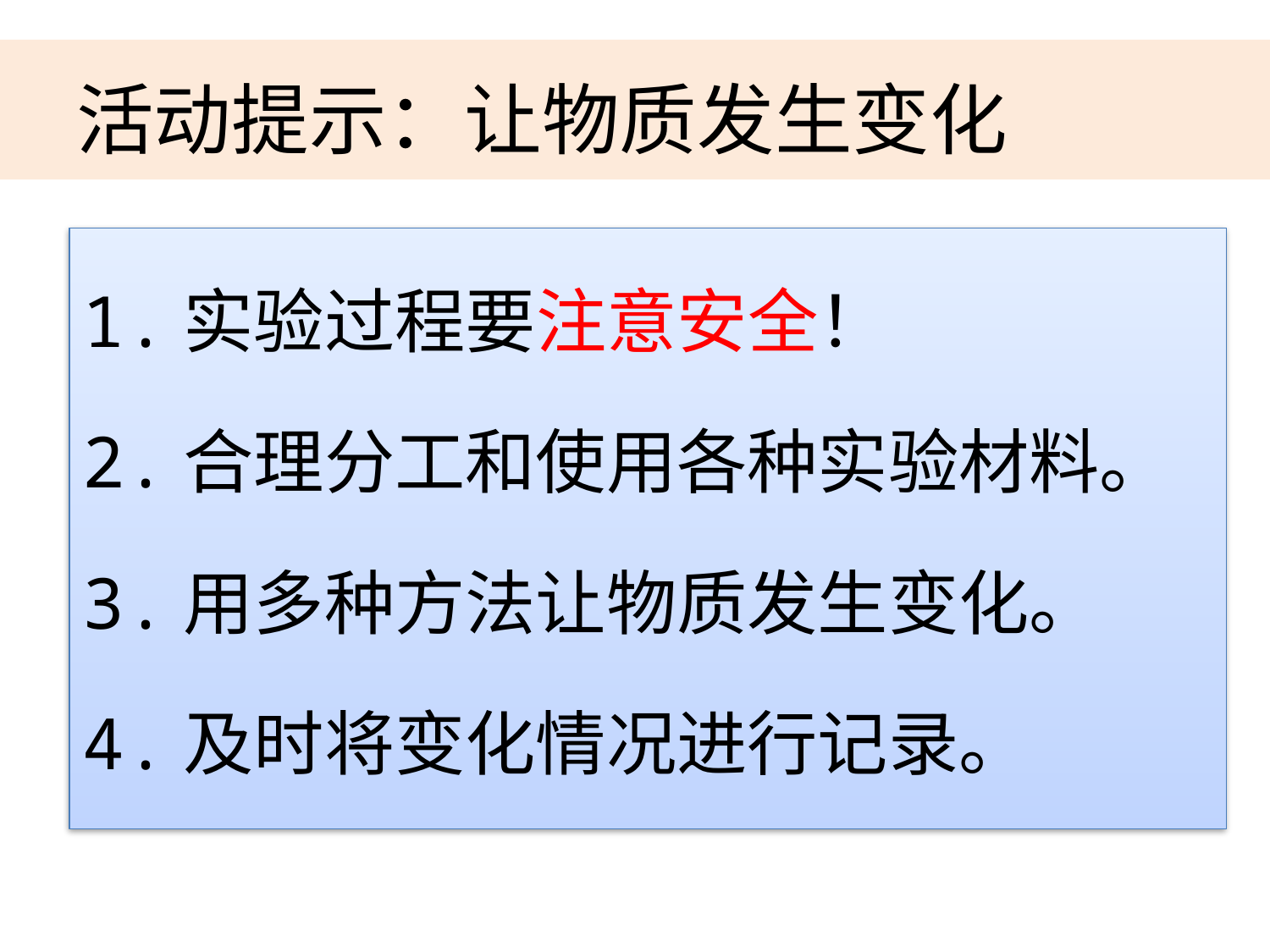

# 活动提示：让物质发生变化

1.实验过程要注意安全！
2.合理分工和使用各种实验材料。
3.用多种方法让物质发生变化。
4.及时将变化情况进行记录。